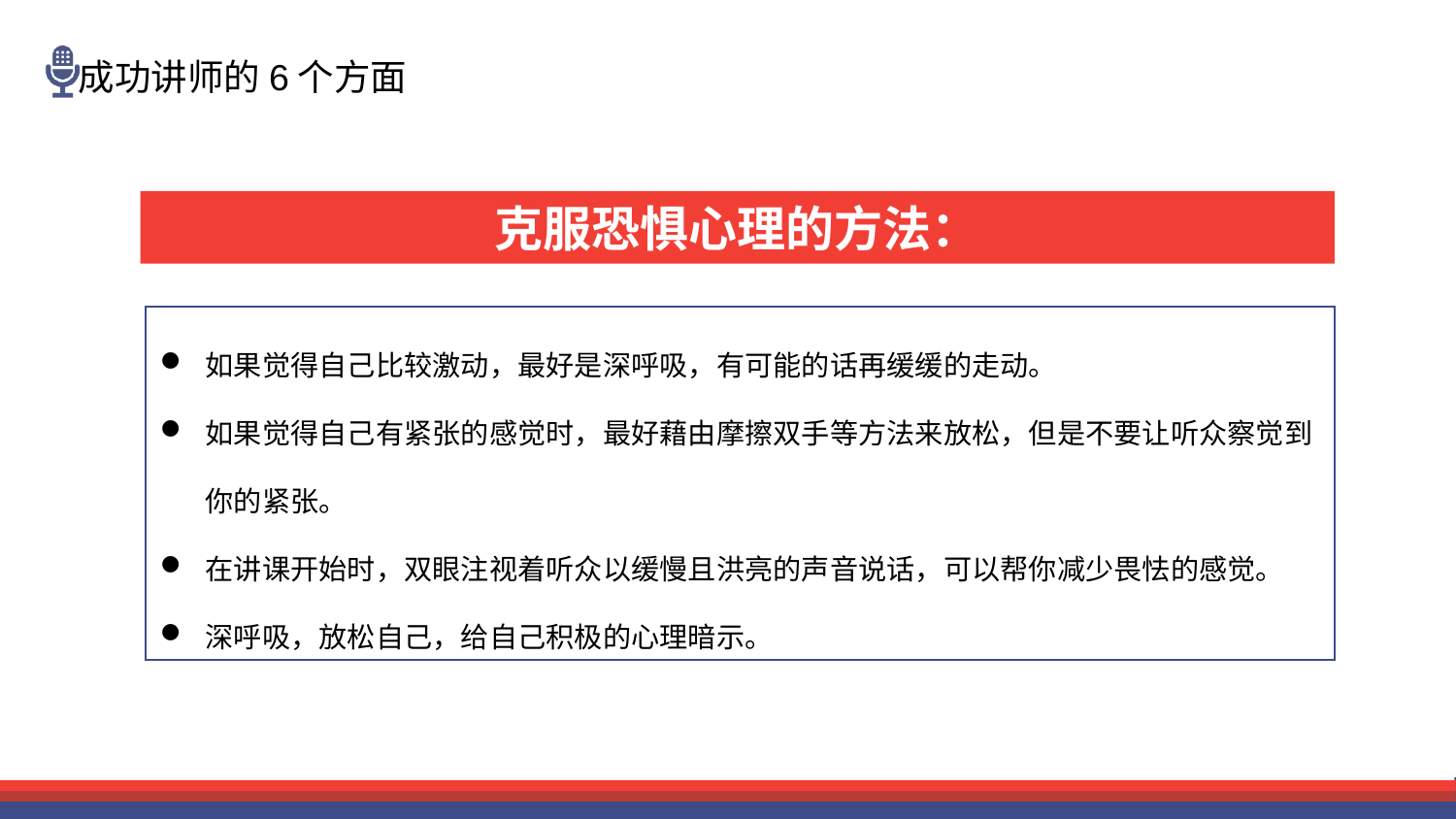

克服恐惧心理的方法：
如果觉得自己比较激动，最好是深呼吸，有可能的话再缓缓的走动。
如果觉得自己有紧张的感觉时，最好藉由摩擦双手等方法来放松，但是不要让听众察觉到你的紧张。
在讲课开始时，双眼注视着听众以缓慢且洪亮的声音说话，可以帮你减少畏怯的感觉。
深呼吸，放松自己，给自己积极的心理暗示。